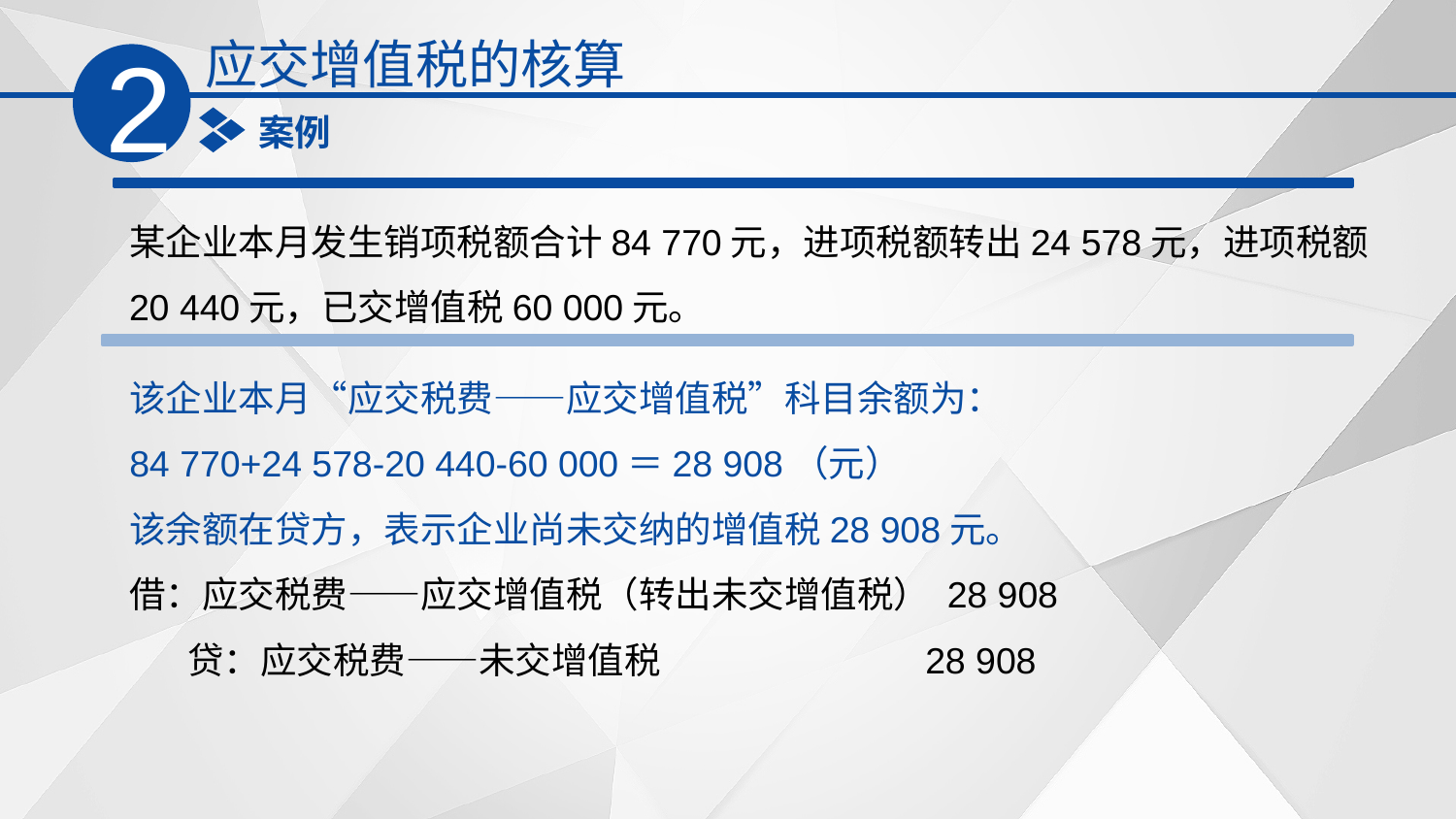

应交增值税的核算
2

案例

某企业本月发生销项税额合计84 770元，进项税额转出24 578元，进项税额20 440元，已交增值税60 000元。

该企业本月‌“应交税费——应交增值税‌”科目余额为：
84 770+24 578-20 440-60 000＝28 908（元）
该余额在贷方，表示企业尚未交纳的增值税28 908元。
借：应交税费——应交增值税（转出未交增值税） 28 908
      贷：应交税费——未交增值税                               28 908